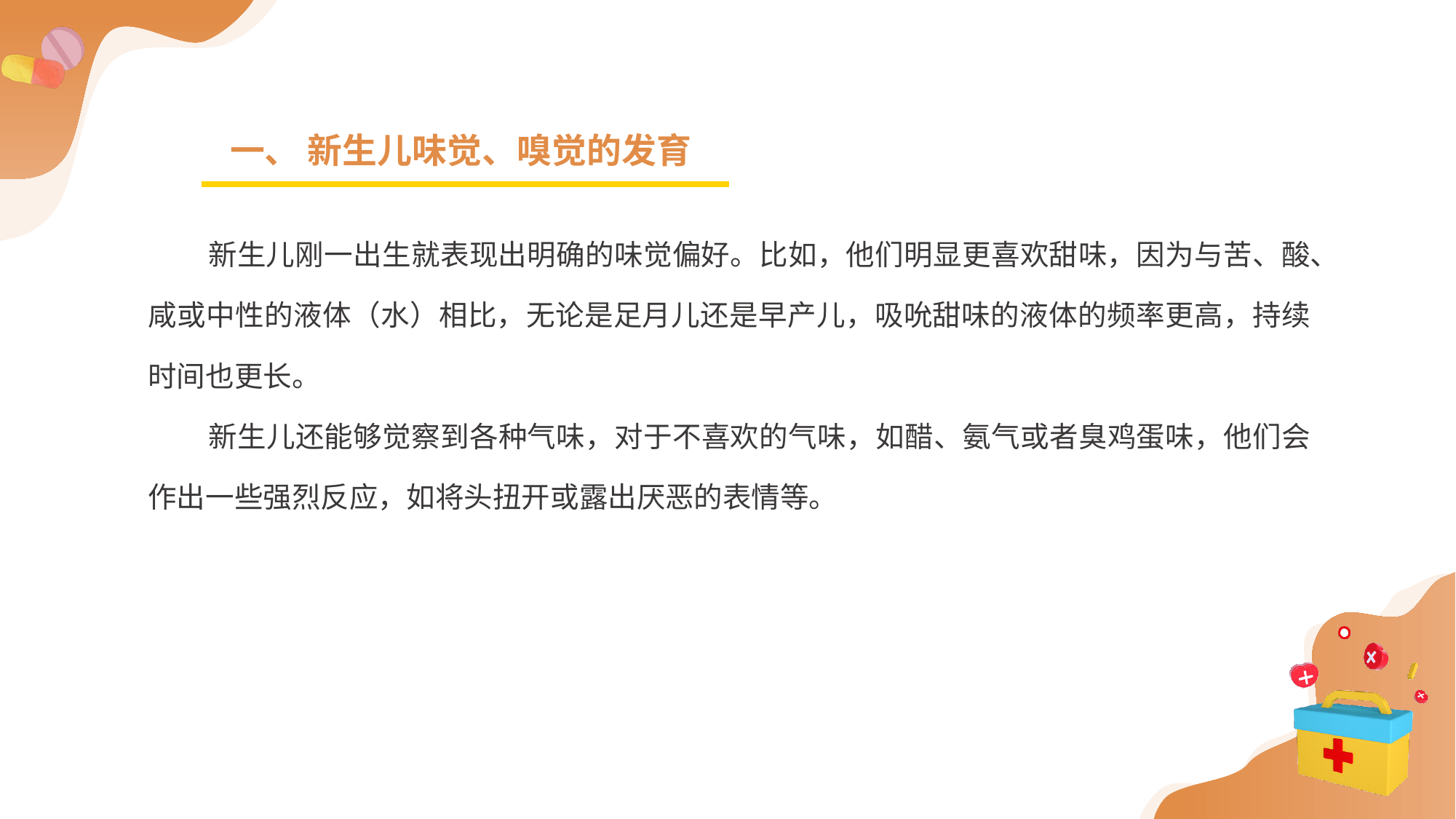

一、 新生儿味觉、嗅觉的发育
新生儿刚一出生就表现出明确的味觉偏好。比如，他们明显更喜欢甜味，因为与苦、酸、咸或中性的液体（水）相比，无论是足月儿还是早产儿，吸吮甜味的液体的频率更高，持续时间也更长。
新生儿还能够觉察到各种气味，对于不喜欢的气味，如醋、氨气或者臭鸡蛋味，他们会作出一些强烈反应，如将头扭开或露出厌恶的表情等。